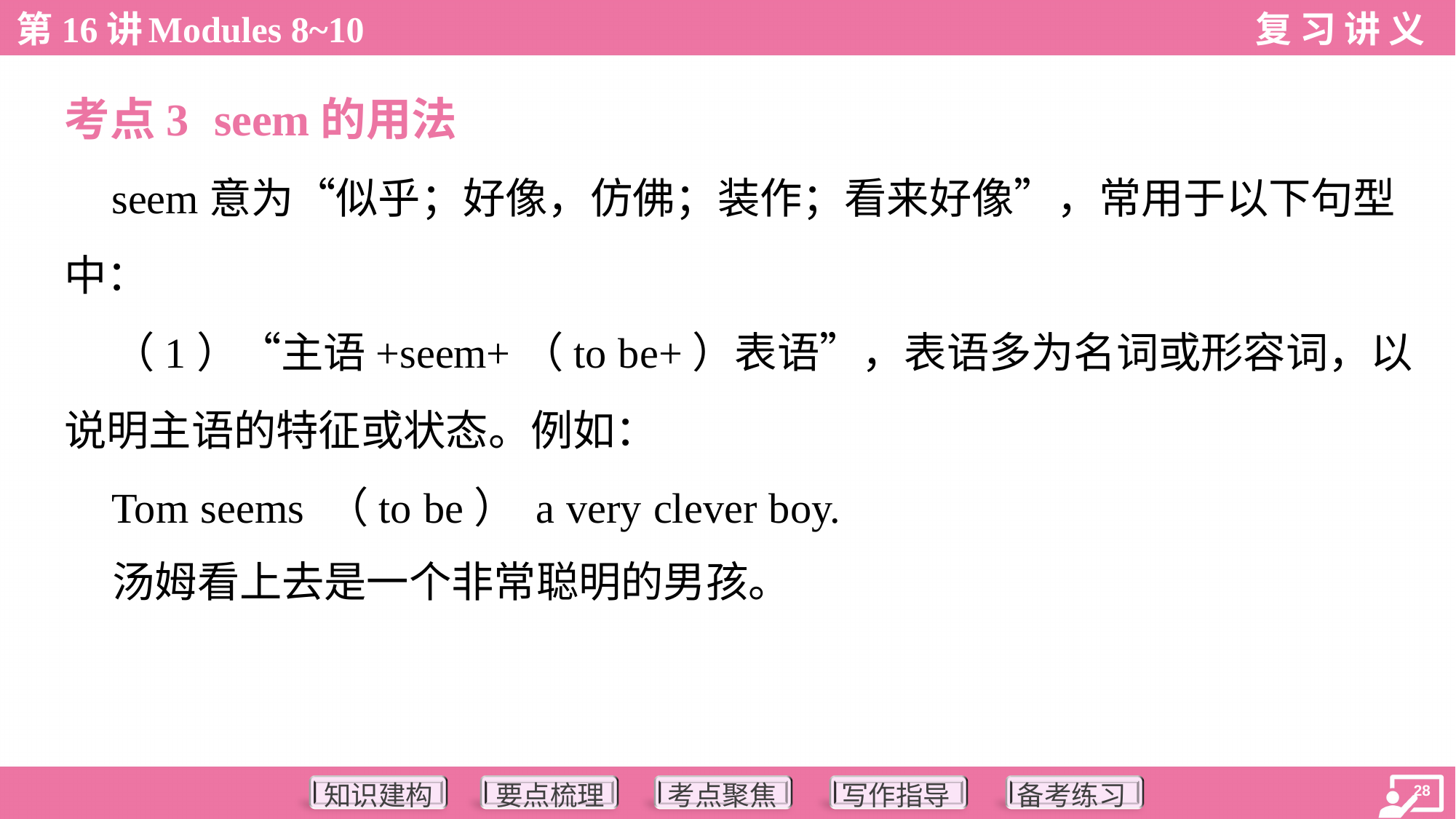

考点3  seem的用法
    seem意为“似乎；好像，仿佛；装作；看来好像”，常用于以下句型
中：
    （1）“主语+seem+（to be+）表语”，表语多为名词或形容词，以
说明主语的特征或状态。例如：
    Tom seems （to be） a very clever boy.
    汤姆看上去是一个非常聪明的男孩。